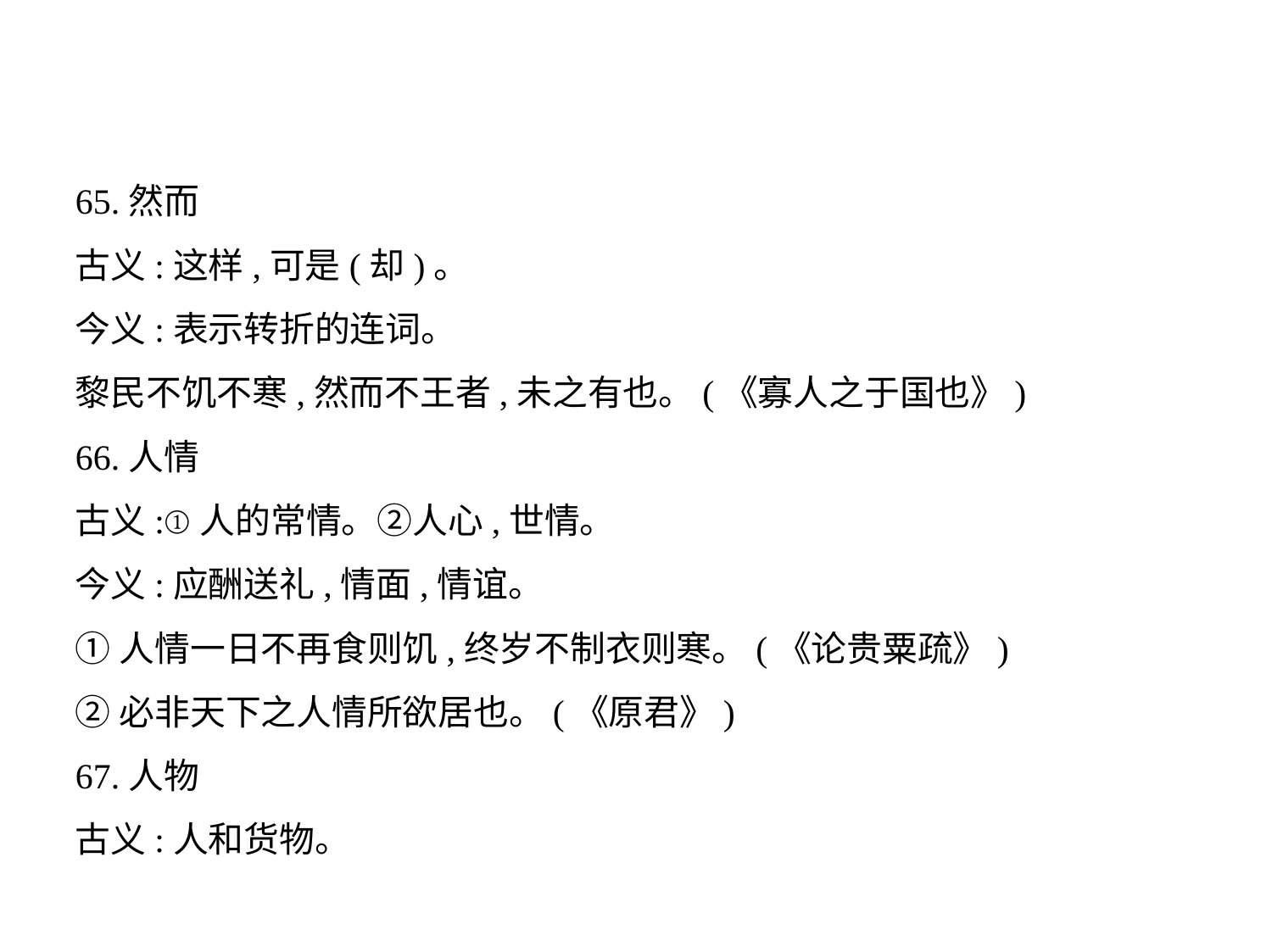

65.然而
古义:这样,可是(却)。
今义:表示转折的连词。
黎民不饥不寒,然而不王者,未之有也。(《寡人之于国也》)
66.人情
古义:①人的常情。②人心,世情。
今义:应酬送礼,情面,情谊。
①人情一日不再食则饥,终岁不制衣则寒。(《论贵粟疏》)
②必非天下之人情所欲居也。(《原君》)
67.人物
古义:人和货物。